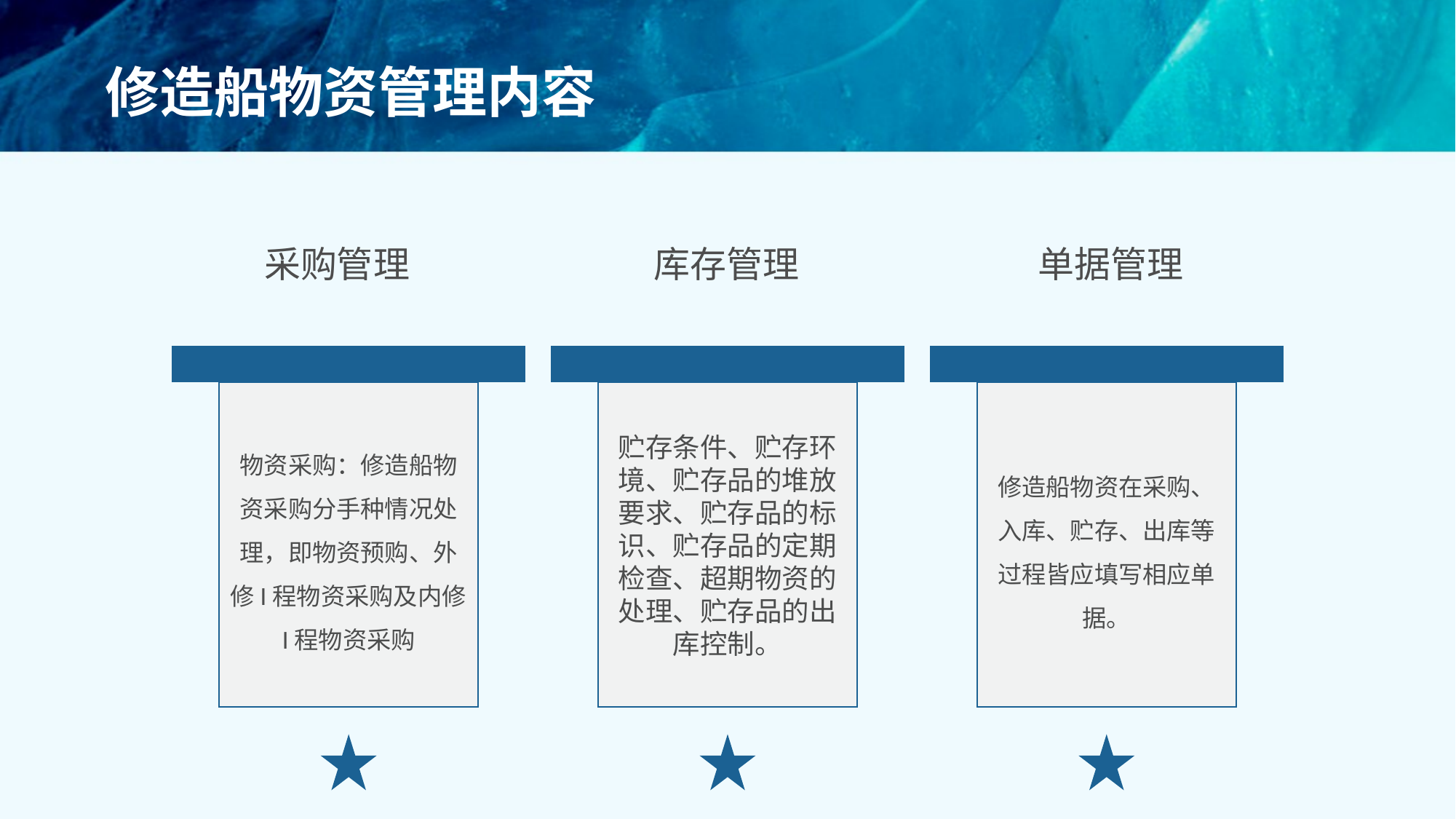

# 修造船物资管理内容
采购管理

物资采购：修造船物资采购分手种情况处理，即物资预购、外修I程物资采购及内修I程物资采购

库存管理

贮存条件、贮存环境、贮存品的堆放要求、贮存品的标识、贮存品的定期检查、超期物资的处理、贮存品的出库控制。

单据管理

修造船物资在采购、入库、贮存、出库等过程皆应填写相应单据。